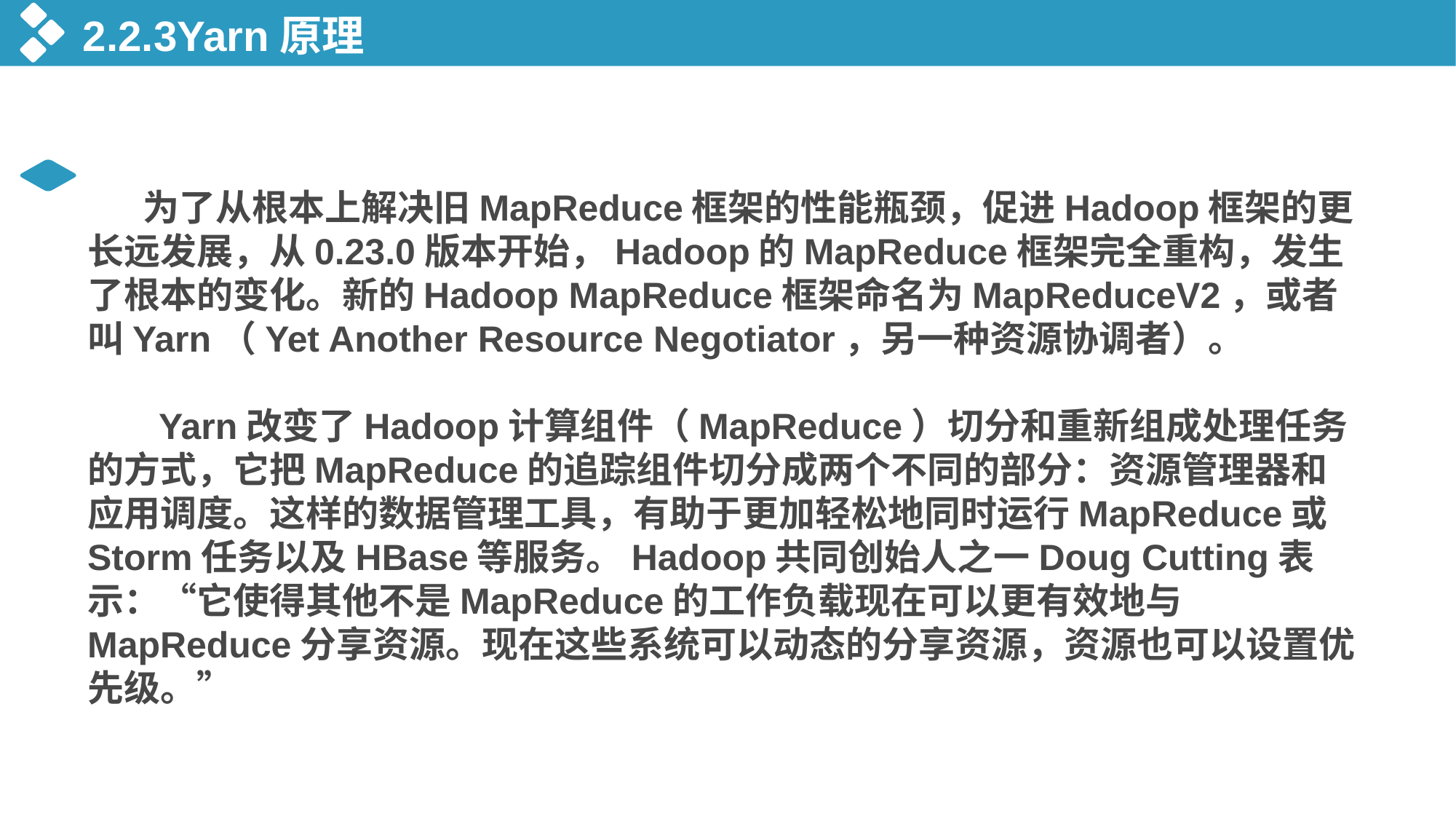

2.2.3Yarn原理

       为了从根本上解决旧MapReduce框架的性能瓶颈，促进Hadoop框架的更长远发展，从0.23.0版本开始，Hadoop的MapReduce框架完全重构，发生了根本的变化。新的Hadoop MapReduce框架命名为MapReduceV2，或者叫Yarn（Yet Another Resource Negotiator，另一种资源协调者）。

       Yarn改变了Hadoop计算组件（MapReduce）切分和重新组成处理任务的方式，它把MapReduce的追踪组件切分成两个不同的部分：资源管理器和应用调度。这样的数据管理工具，有助于更加轻松地同时运行MapReduce或Storm任务以及HBase等服务。Hadoop共同创始人之一Doug Cutting表示：“它使得其他不是MapReduce的工作负载现在可以更有效地与MapReduce分享资源。现在这些系统可以动态的分享资源，资源也可以设置优先级。”